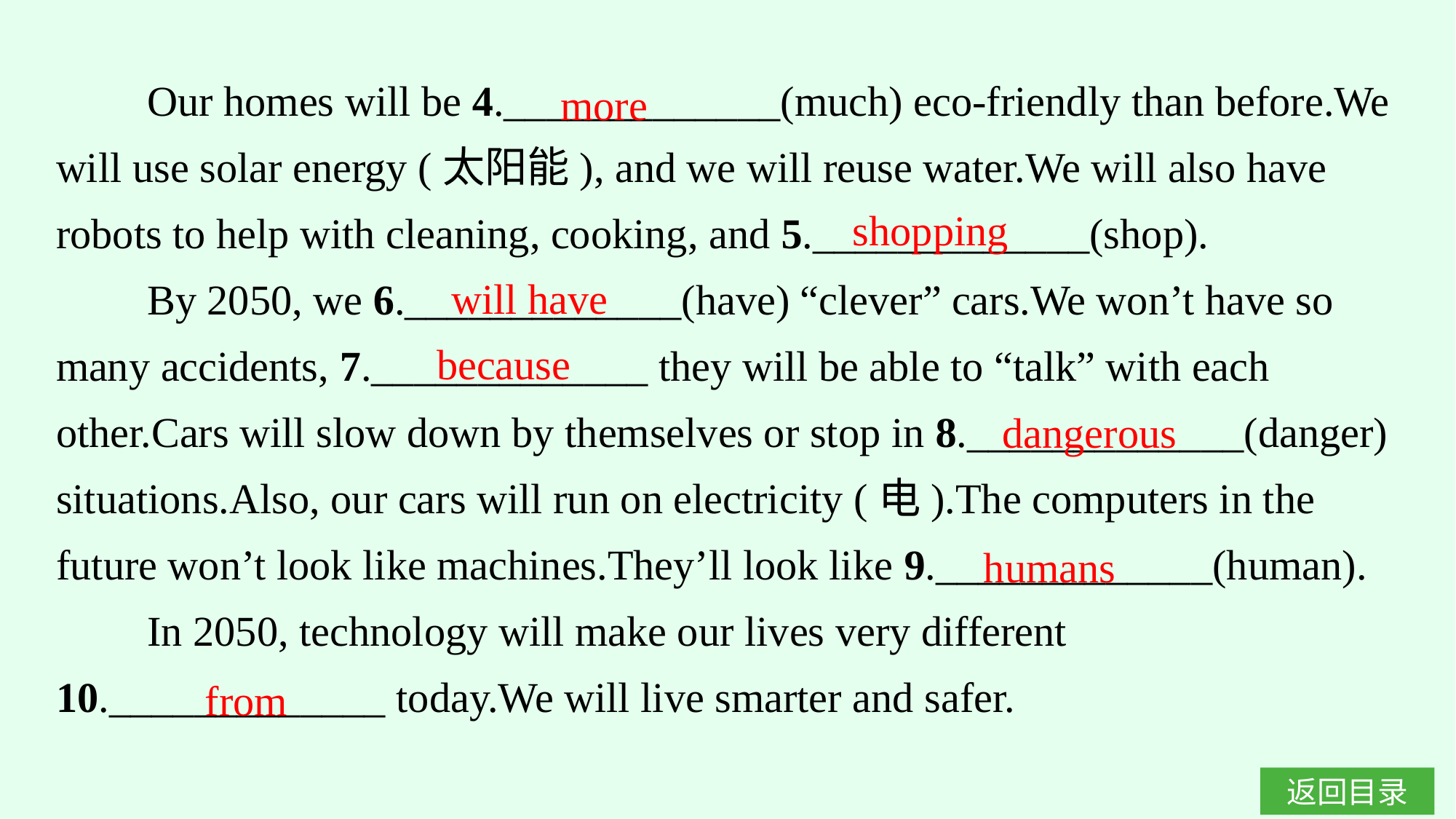

Our homes will be 4._____________(much) eco-friendly than before.We will use solar energy (太阳能), and we will reuse water.We will also have robots to help with cleaning, cooking, and 5._____________(shop).
By 2050, we 6._____________(have) “clever” cars.We won’t have so many accidents, 7._____________ they will be able to “talk” with each other.Cars will slow down by themselves or stop in 8._____________(danger) situations.Also, our cars will run on electricity (电).The computers in the future won’t look like machines.They’ll look like 9._____________(human).
In 2050, technology will make our lives very different 10._____________ today.We will live smarter and safer.
more
shopping
will have
because
dangerous
humans
from